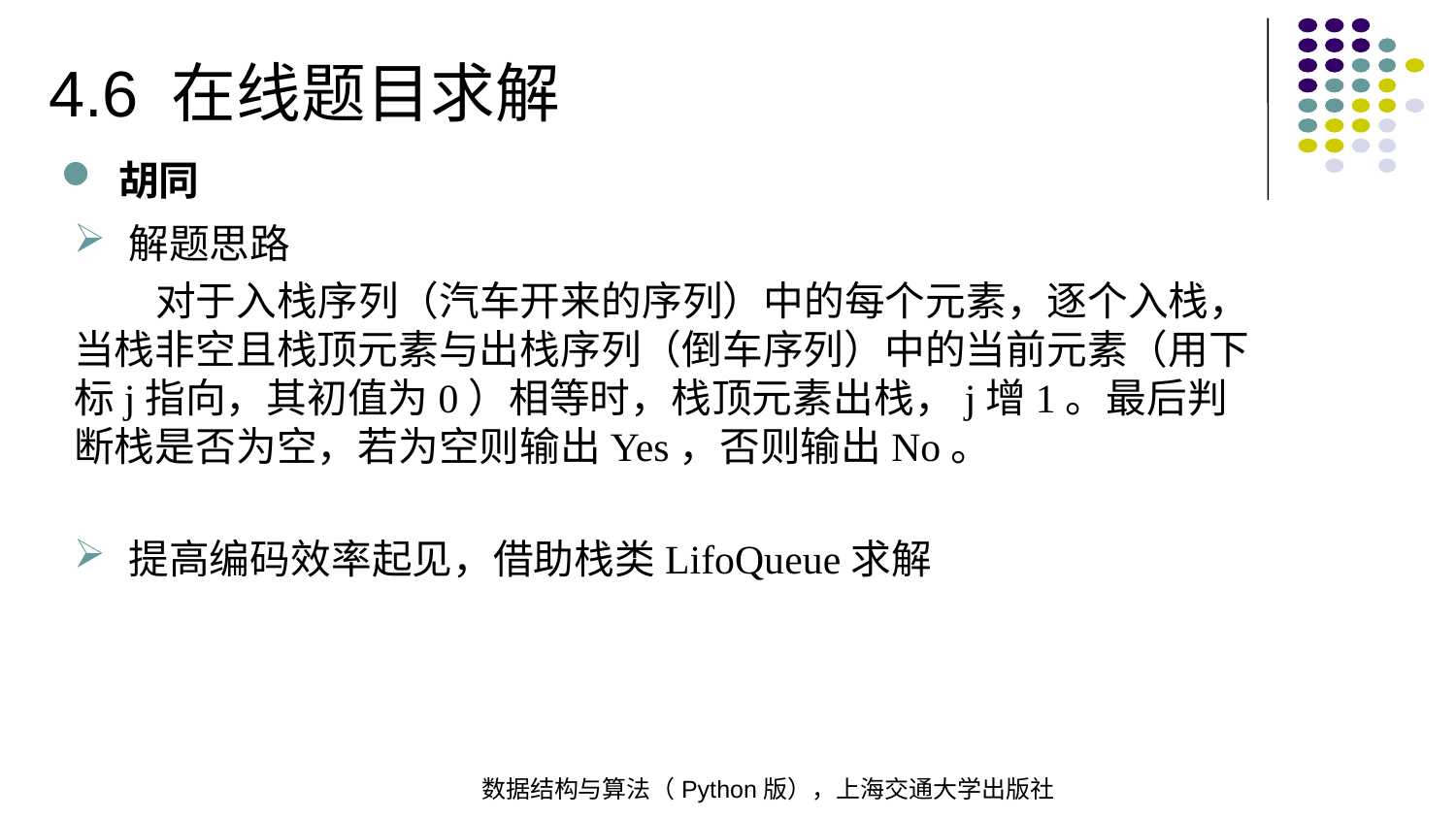

4.6 在线题目求解
胡同
解题思路
        对于入栈序列（汽车开来的序列）中的每个元素，逐个入栈，当栈非空且栈顶元素与出栈序列（倒车序列）中的当前元素（用下标j指向，其初值为0）相等时，栈顶元素出栈，j增1。最后判断栈是否为空，若为空则输出Yes，否则输出No。

提高编码效率起见，借助栈类LifoQueue求解